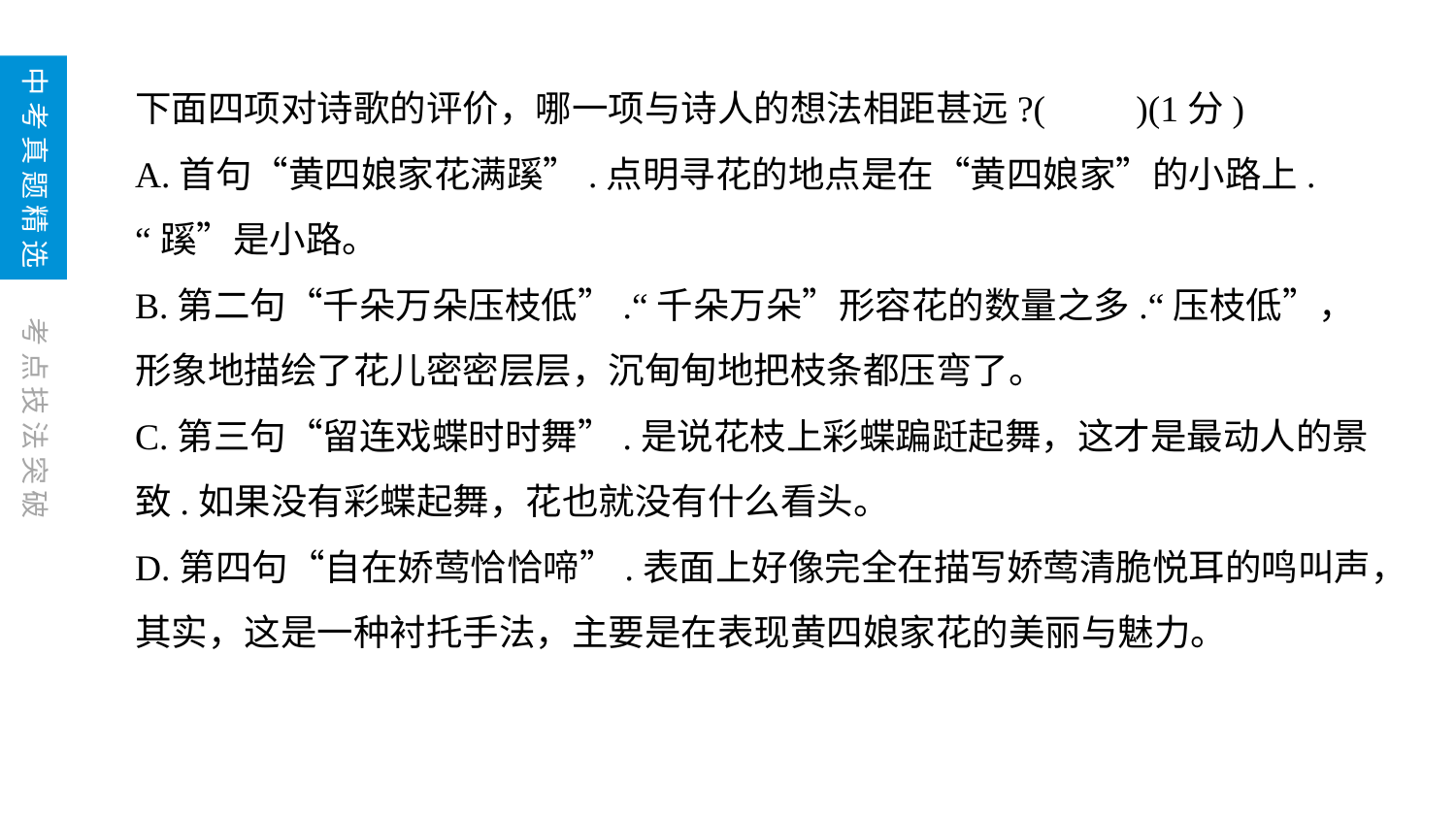

下面四项对诗歌的评价，哪一项与诗人的想法相距甚远?(　　)(1分)
A.首句“黄四娘家花满蹊”.点明寻花的地点是在“黄四娘家”的小路上.“蹊”是小路。
B.第二句“千朵万朵压枝低”.“千朵万朵”形容花的数量之多.“压枝低”，形象地描绘了花儿密密层层，沉甸甸地把枝条都压弯了。
C.第三句“留连戏蝶时时舞”.是说花枝上彩蝶蹁跹起舞，这才是最动人的景致.如果没有彩蝶起舞，花也就没有什么看头。
D.第四句“自在娇莺恰恰啼”.表面上好像完全在描写娇莺清脆悦耳的鸣叫声，其实，这是一种衬托手法，主要是在表现黄四娘家花的美丽与魅力。